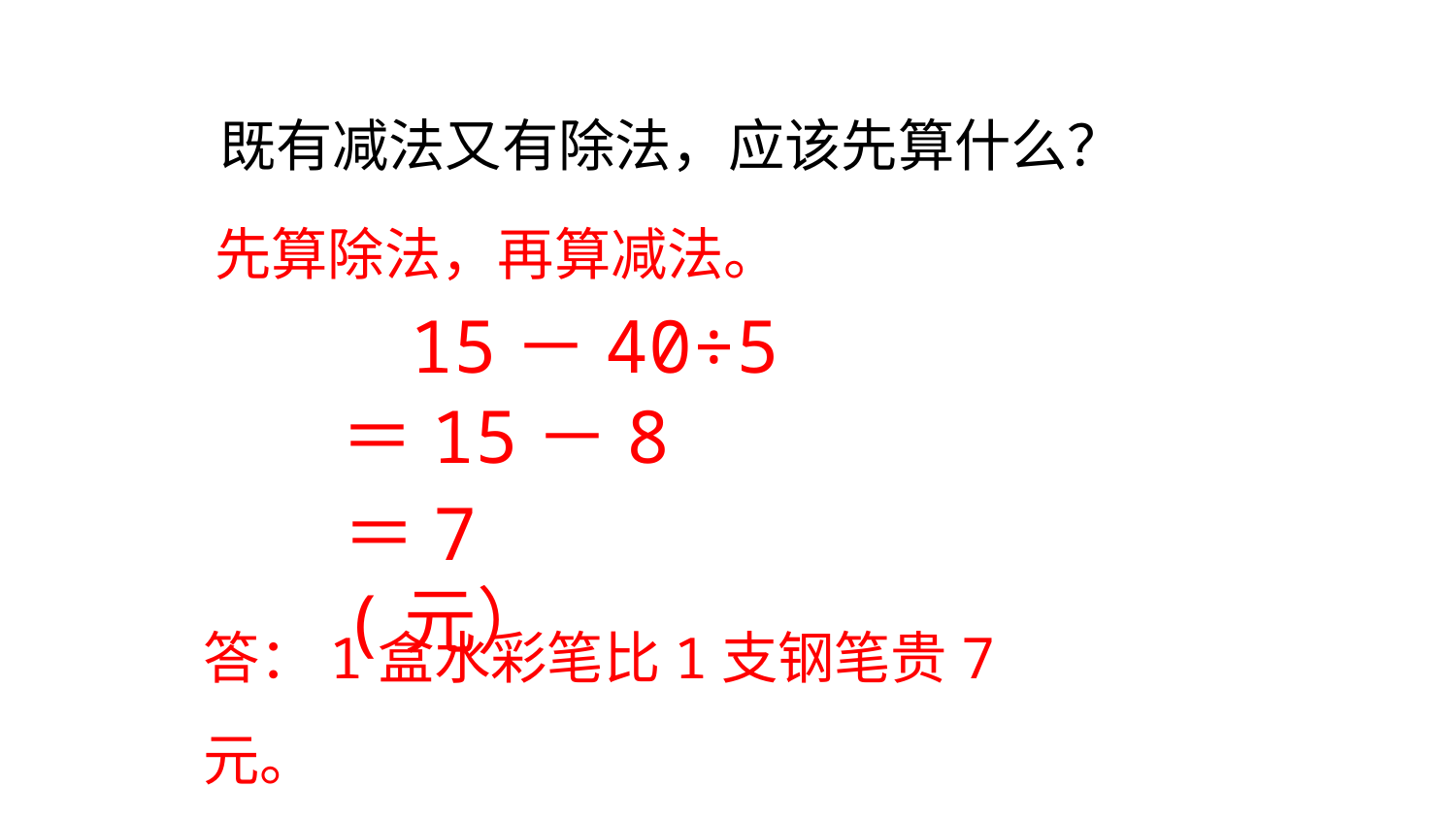

既有减法又有除法，应该先算什么？
先算除法，再算减法。
15－40÷5
＝15－8
＝7 (元）
答：1盒水彩笔比1支钢笔贵7元。